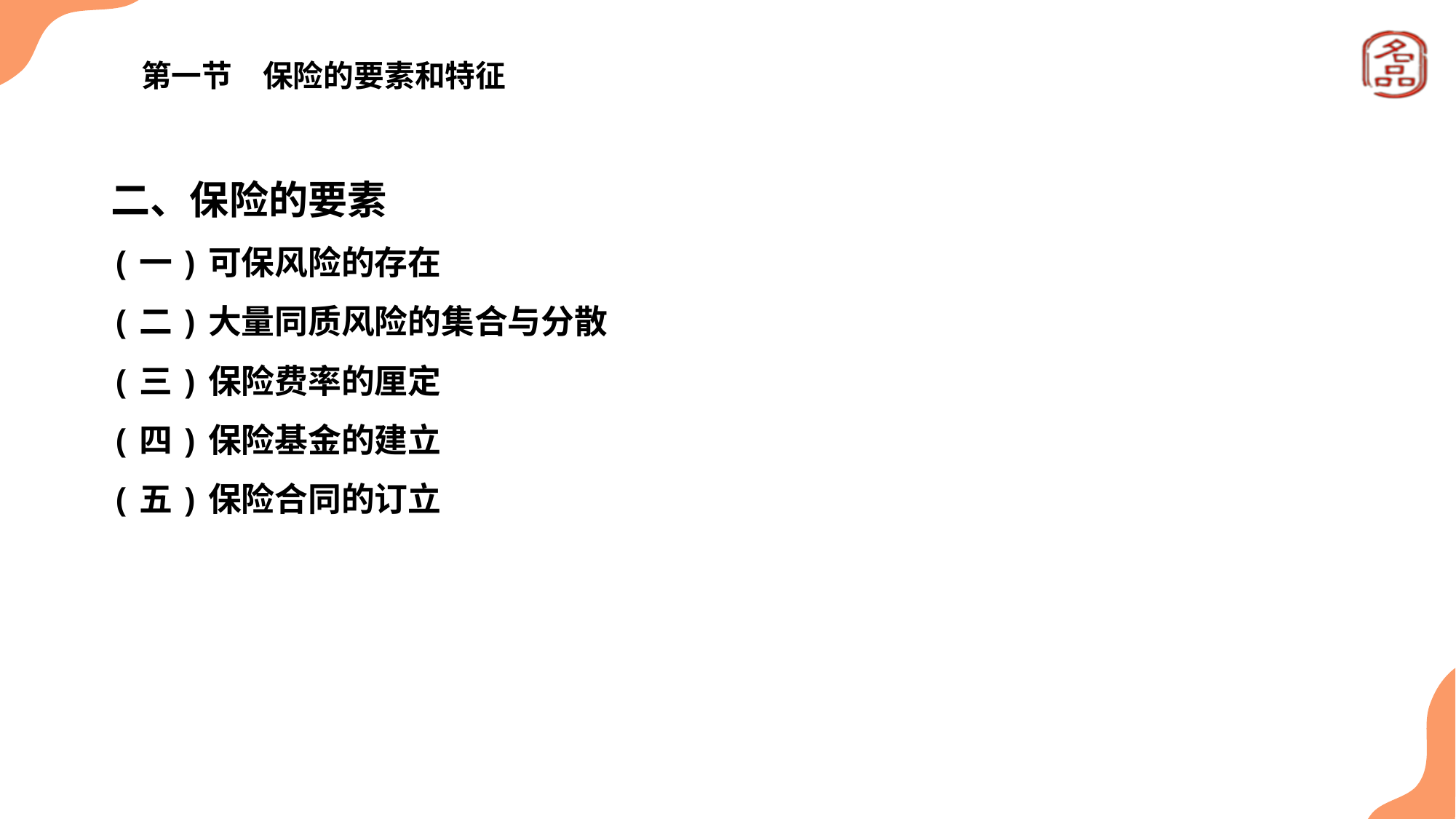

# 第一节　保险的要素和特征
二、保险的要素
(一)可保风险的存在
(二)大量同质风险的集合与分散
(三)保险费率的厘定
(四)保险基金的建立
(五)保险合同的订立